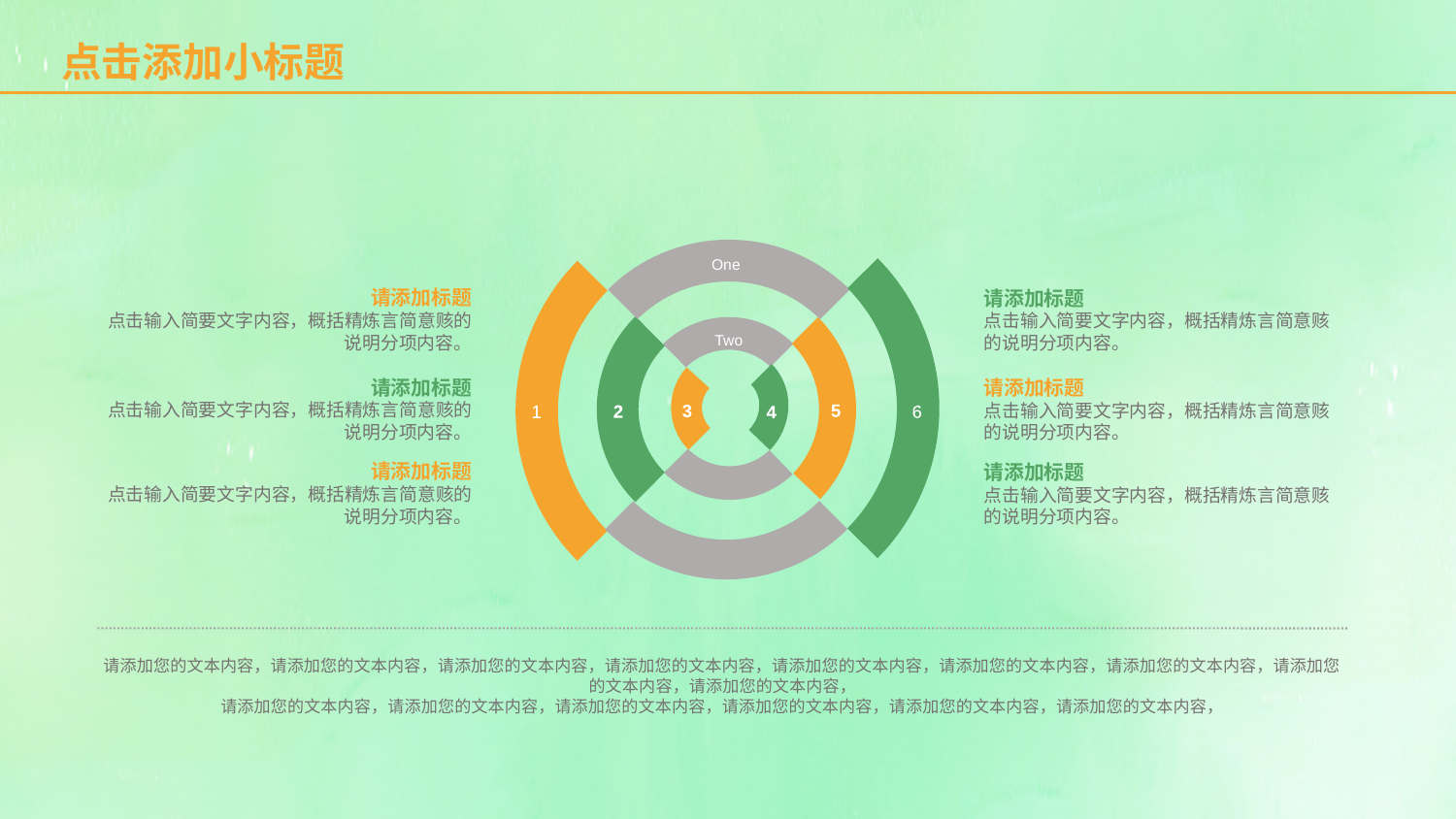

点击添加小标题

1
2
3

6
5
4
One
Two

请添加标题
点击输入简要文字内容，概括精炼言简意赅的说明分项内容。
请添加标题
点击输入简要文字内容，概括精炼言简意赅的说明分项内容。
请添加标题
点击输入简要文字内容，概括精炼言简意赅的说明分项内容。
请添加标题
点击输入简要文字内容，概括精炼言简意赅的说明分项内容。
请添加标题
点击输入简要文字内容，概括精炼言简意赅的说明分项内容。
请添加标题
点击输入简要文字内容，概括精炼言简意赅的说明分项内容。
请添加您的文本内容，请添加您的文本内容，请添加您的文本内容，请添加您的文本内容，请添加您的文本内容，请添加您的文本内容，请添加您的文本内容，请添加您的文本内容，请添加您的文本内容，
请添加您的文本内容，请添加您的文本内容，请添加您的文本内容，请添加您的文本内容，请添加您的文本内容，请添加您的文本内容，